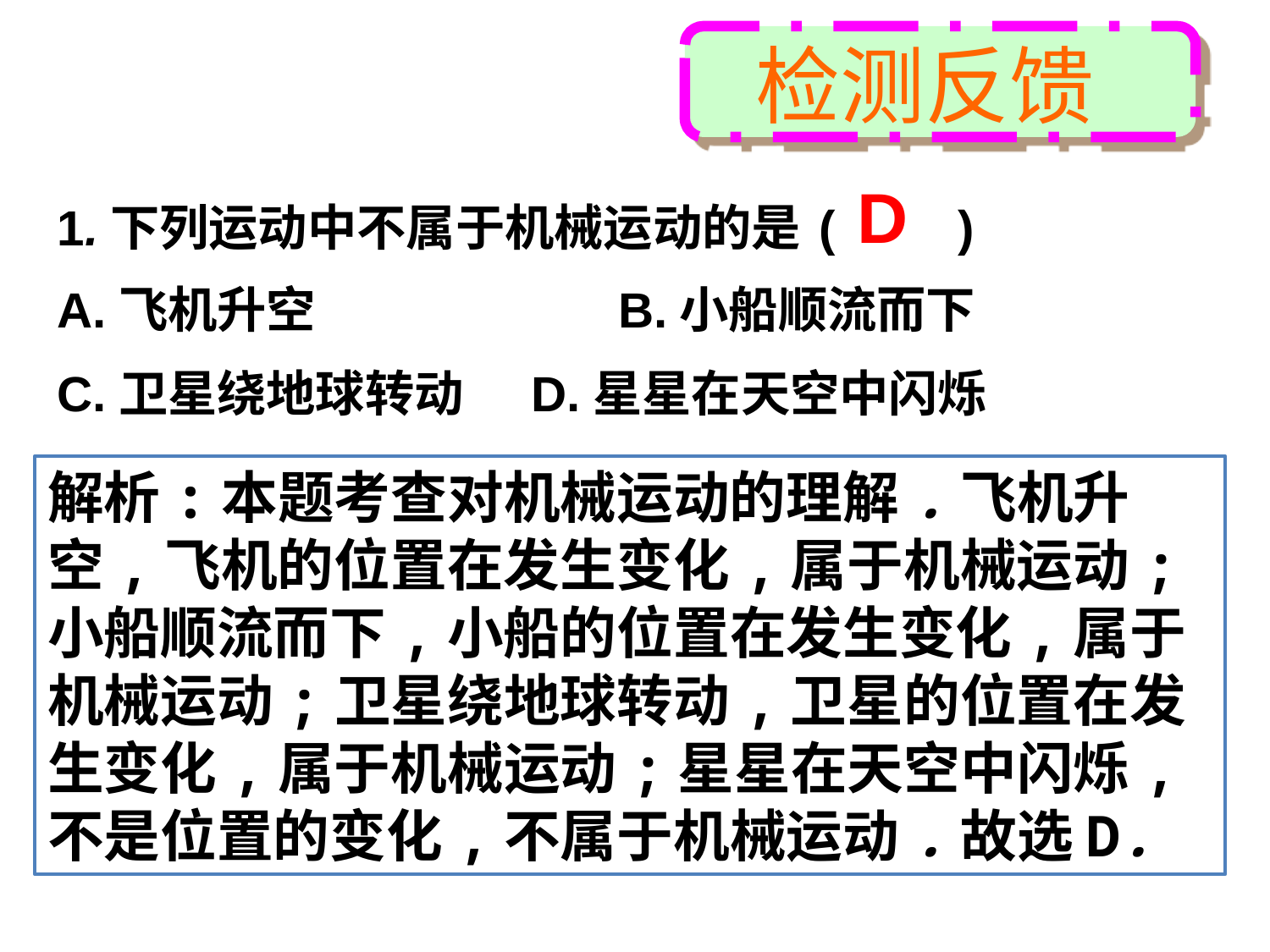

检测反馈
1.下列运动中不属于机械运动的是	(　　)
A.飞机升空	               B.小船顺流而下
C.卫星绕地球转动     D.星星在天空中闪烁
D
解析:本题考查对机械运动的理解.飞机升空,飞机的位置在发生变化,属于机械运动;小船顺流而下,小船的位置在发生变化,属于机械运动;卫星绕地球转动,卫星的位置在发生变化,属于机械运动;星星在天空中闪烁,不是位置的变化,不属于机械运动.故选D.